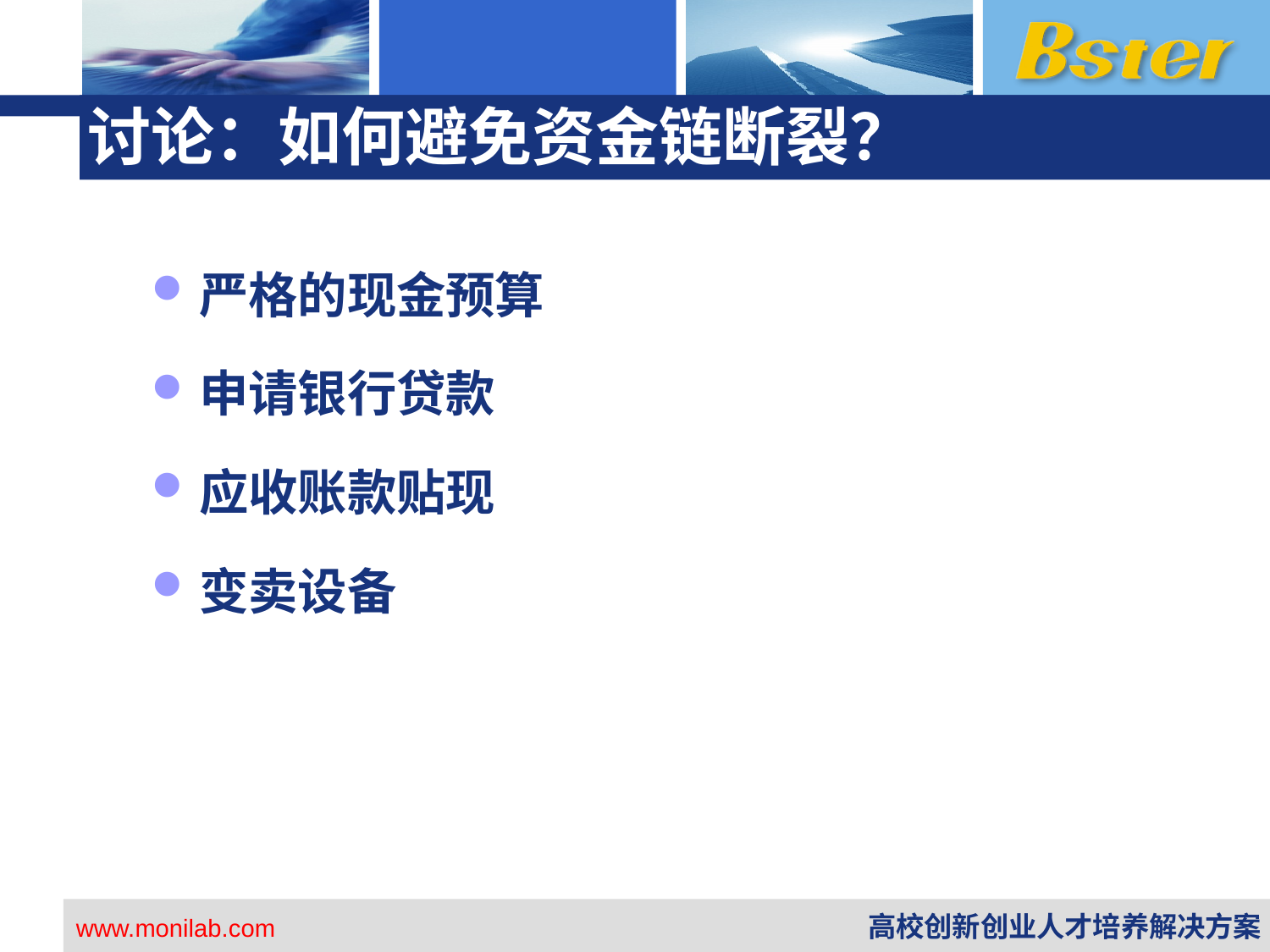

# 讨论：如何避免资金链断裂？
严格的现金预算
申请银行贷款
应收账款贴现
变卖设备